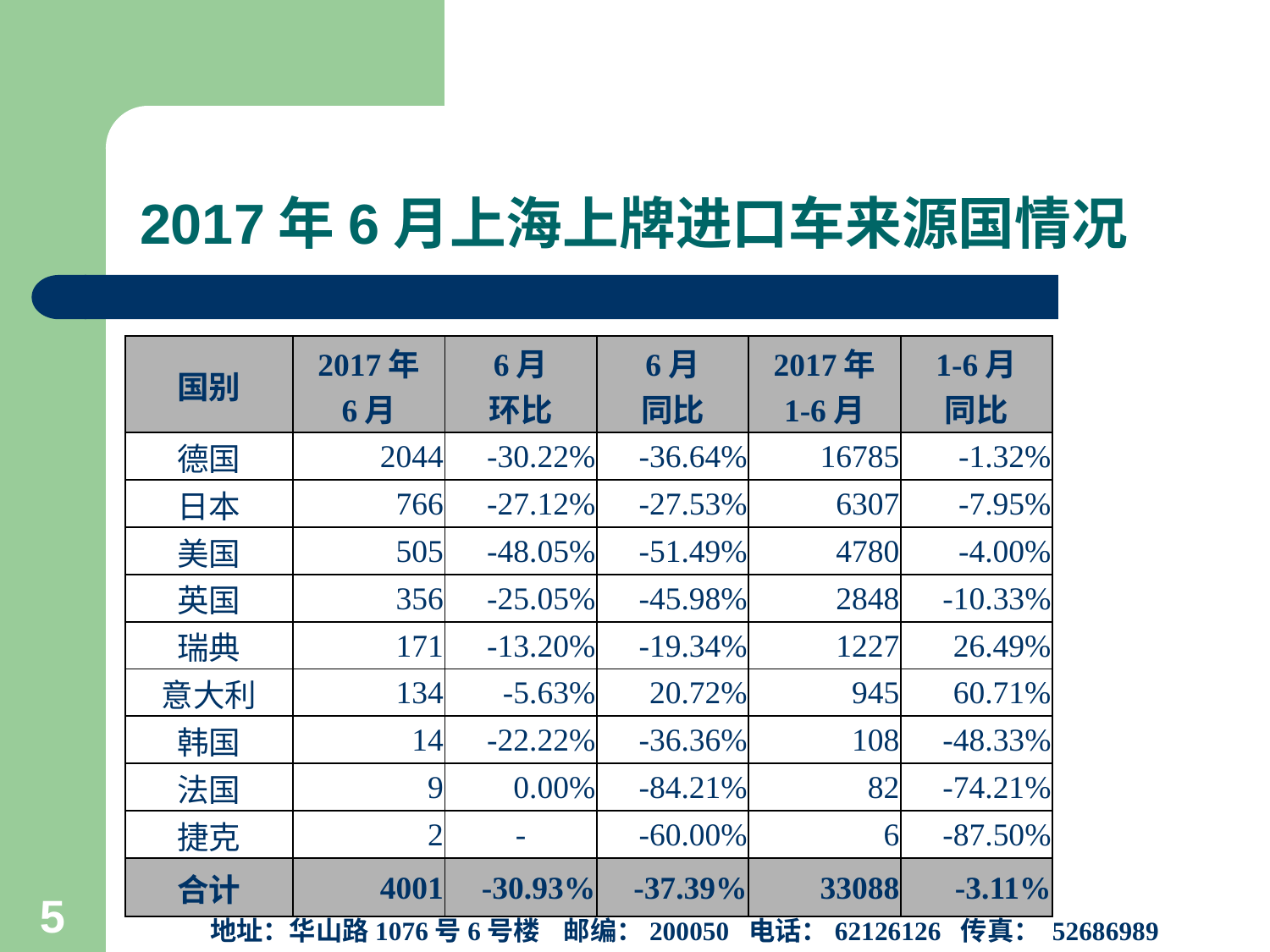

# 2017年6月上海上牌进口车来源国情况
| 国别 | 2017年 6月 | 6月 环比 | 6月 同比 | 2017年 1-6月 | 1-6月 同比 |
| --- | --- | --- | --- | --- | --- |
| 德国 | 2044 | -30.22% | -36.64% | 16785 | -1.32% |
| 日本 | 766 | -27.12% | -27.53% | 6307 | -7.95% |
| 美国 | 505 | -48.05% | -51.49% | 4780 | -4.00% |
| 英国 | 356 | -25.05% | -45.98% | 2848 | -10.33% |
| 瑞典 | 171 | -13.20% | -19.34% | 1227 | 26.49% |
| 意大利 | 134 | -5.63% | 20.72% | 945 | 60.71% |
| 韩国 | 14 | -22.22% | -36.36% | 108 | -48.33% |
| 法国 | 9 | 0.00% | -84.21% | 82 | -74.21% |
| 捷克 | 2 | - | -60.00% | 6 | -87.50% |
| 合计 | 4001 | -30.93% | -37.39% | 33088 | -3.11% |
上海市信息中心汽车产业研究室
地址：华山路1076号6号楼    邮编：200050  电话：62126126  传真： 52686989
5